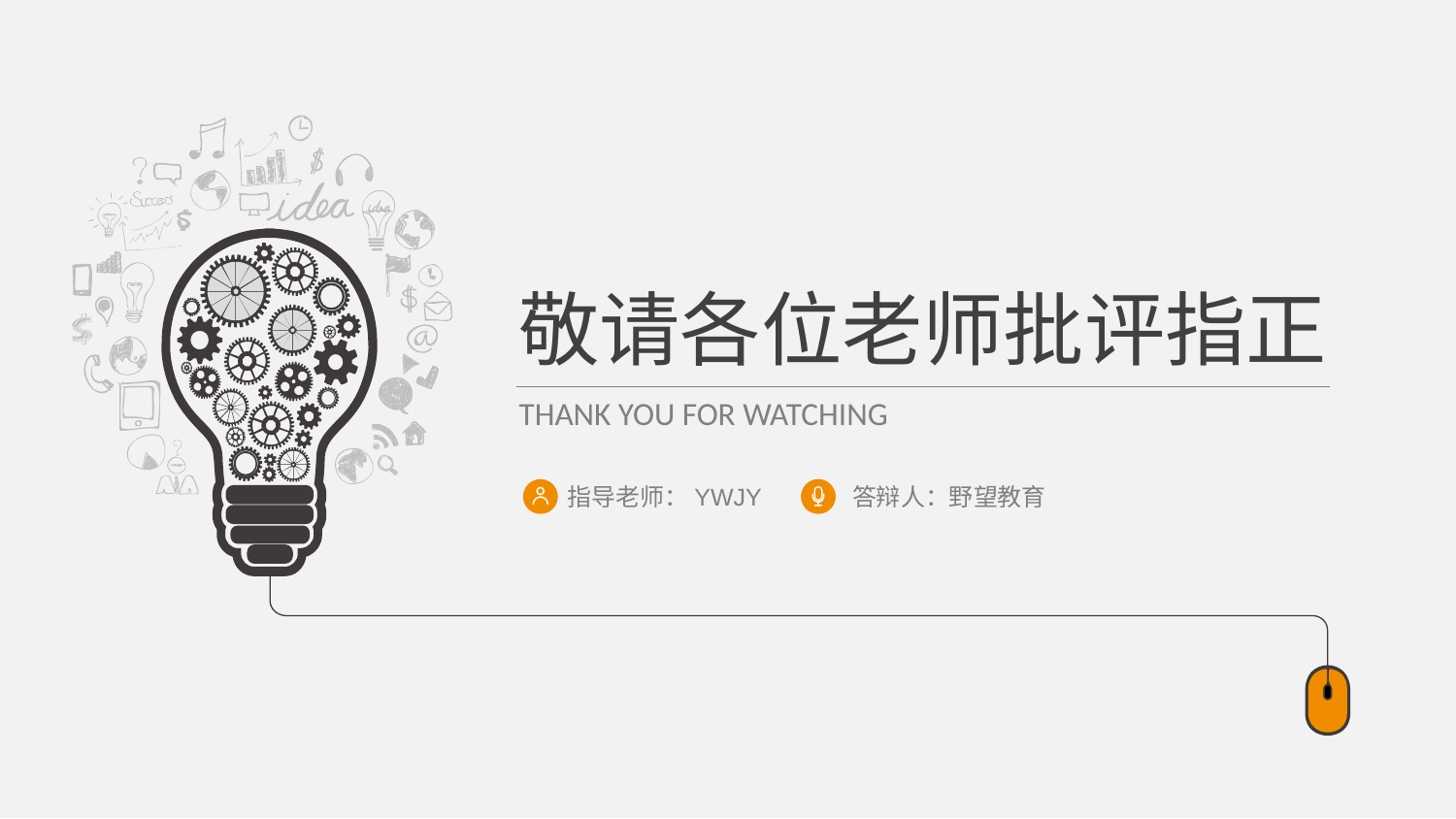

敬请各位老师批评指正
THANK YOU FOR WATCHING
指导老师：YWJY
答辩人：野望教育